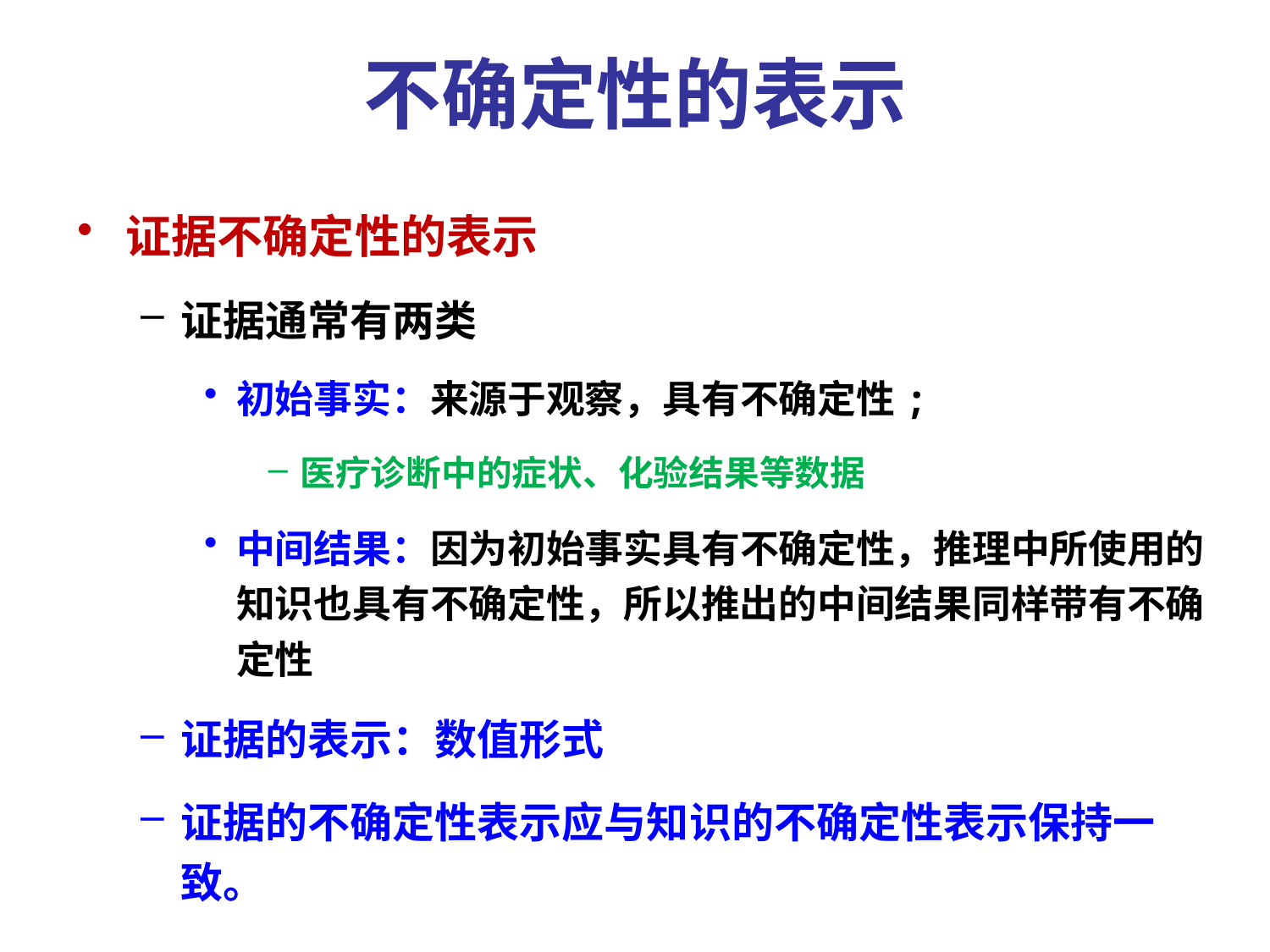

不确定性的表示
证据不确定性的表示
证据通常有两类
初始事实：来源于观察，具有不确定性;
医疗诊断中的症状、化验结果等数据
中间结果：因为初始事实具有不确定性，推理中所使用的知识也具有不确定性，所以推出的中间结果同样带有不确定性
证据的表示：数值形式
证据的不确定性表示应与知识的不确定性表示保持一致。